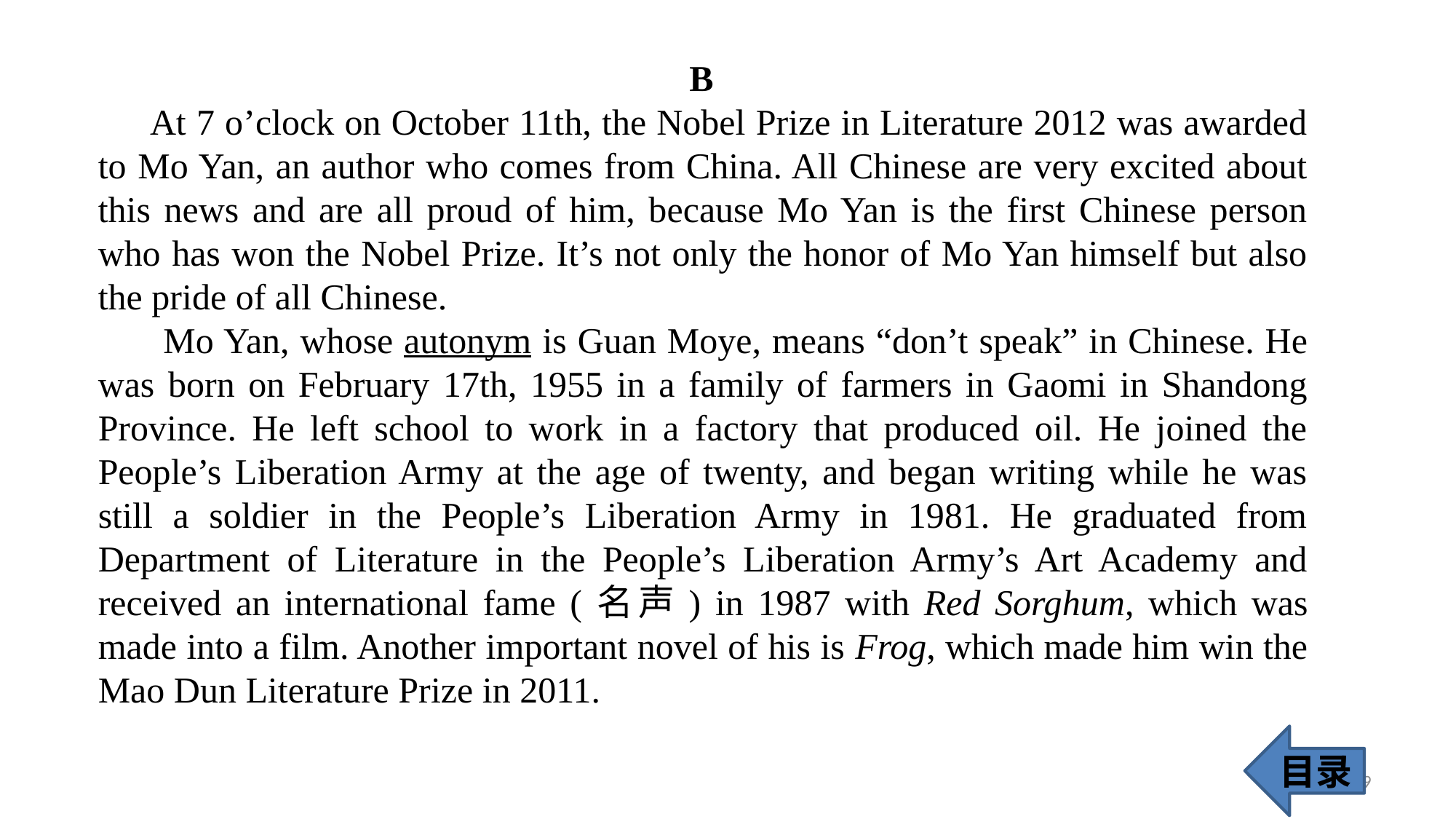

B
     At 7 o’clock on October 11th, the Nobel Prize in Literature 2012 was awarded to Mo Yan, an author who comes from China. All Chinese are very excited about this news and are all proud of him, because Mo Yan is the first Chinese person who has won the Nobel Prize. It’s not only the honor of Mo Yan himself but also the pride of all Chinese.
      Mo Yan, whose autonym is Guan Moye, means “don’t speak” in Chinese. He was born on February 17th, 1955 in a family of farmers in Gaomi in Shandong Province. He left school to work in a factory that produced oil. He joined the People’s Liberation Army at the age of twenty, and began writing while he was still a soldier in the People’s Liberation Army in 1981. He graduated from Department of Literature in the People’s Liberation Army’s Art Academy and received an international fame (名声) in 1987 with Red Sorghum, which was made into a film. Another important novel of his is Frog, which made him win the Mao Dun Literature Prize in 2011.
目录
39